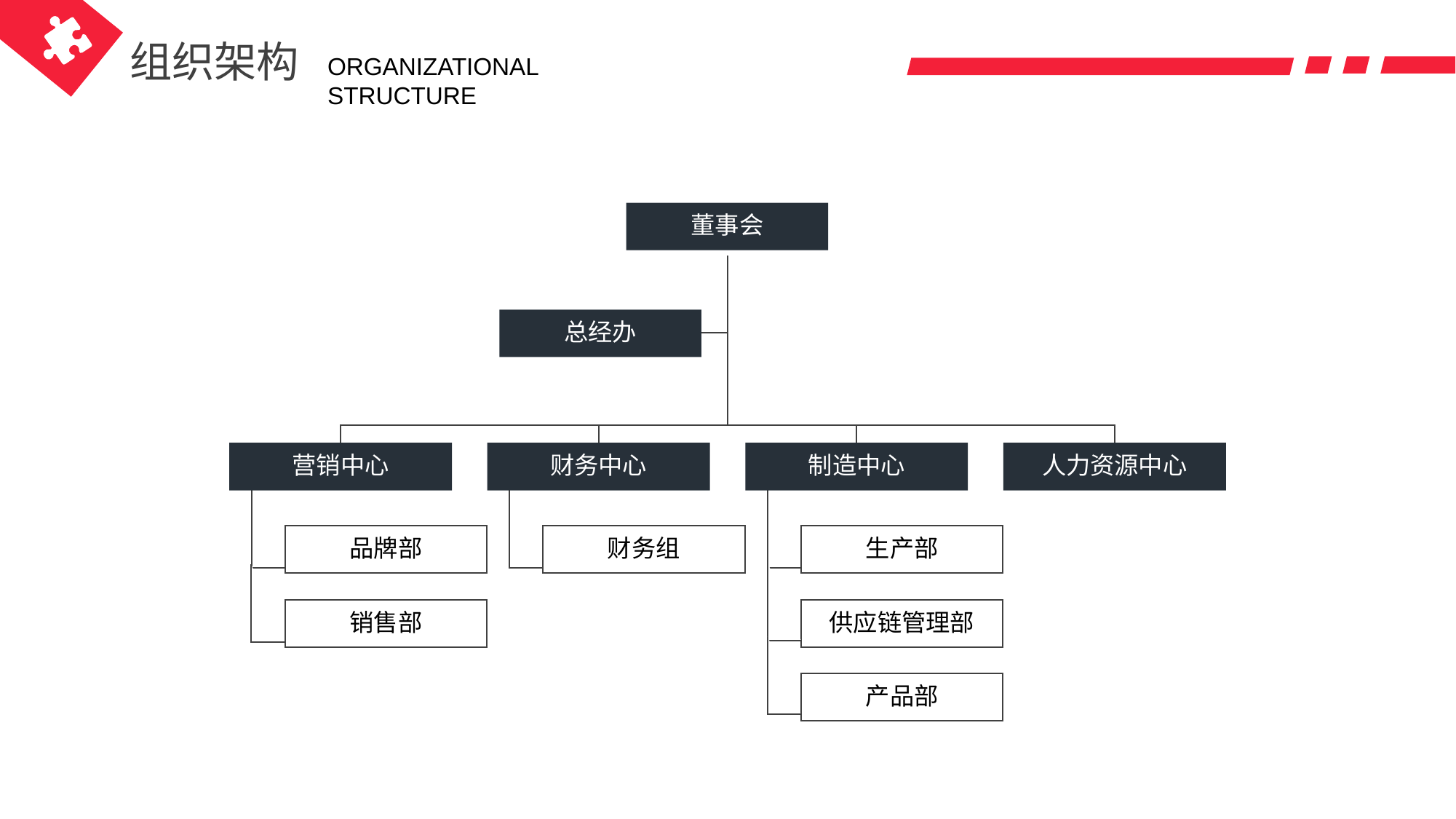

组织架构
ORGANIZATIONAL STRUCTURE
董事会

总经办
营销中心
财务中心
制造中心
人力资源中心

品牌部
财务组
生产部

销售部
供应链管理部

产品部